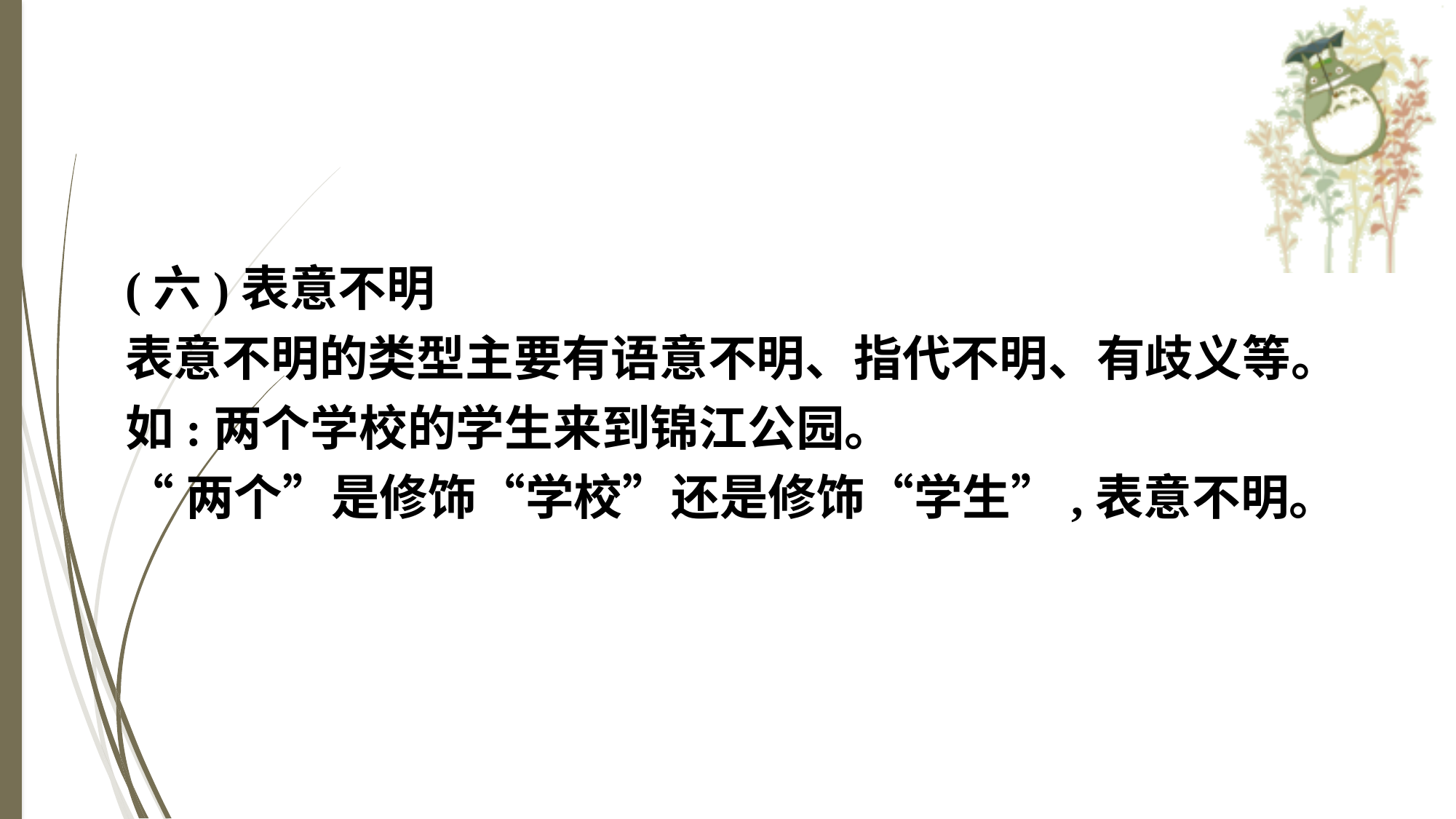

(六)表意不明
表意不明的类型主要有语意不明、指代不明、有歧义等。
如:两个学校的学生来到锦江公园。
“两个”是修饰“学校”还是修饰“学生”,表意不明。